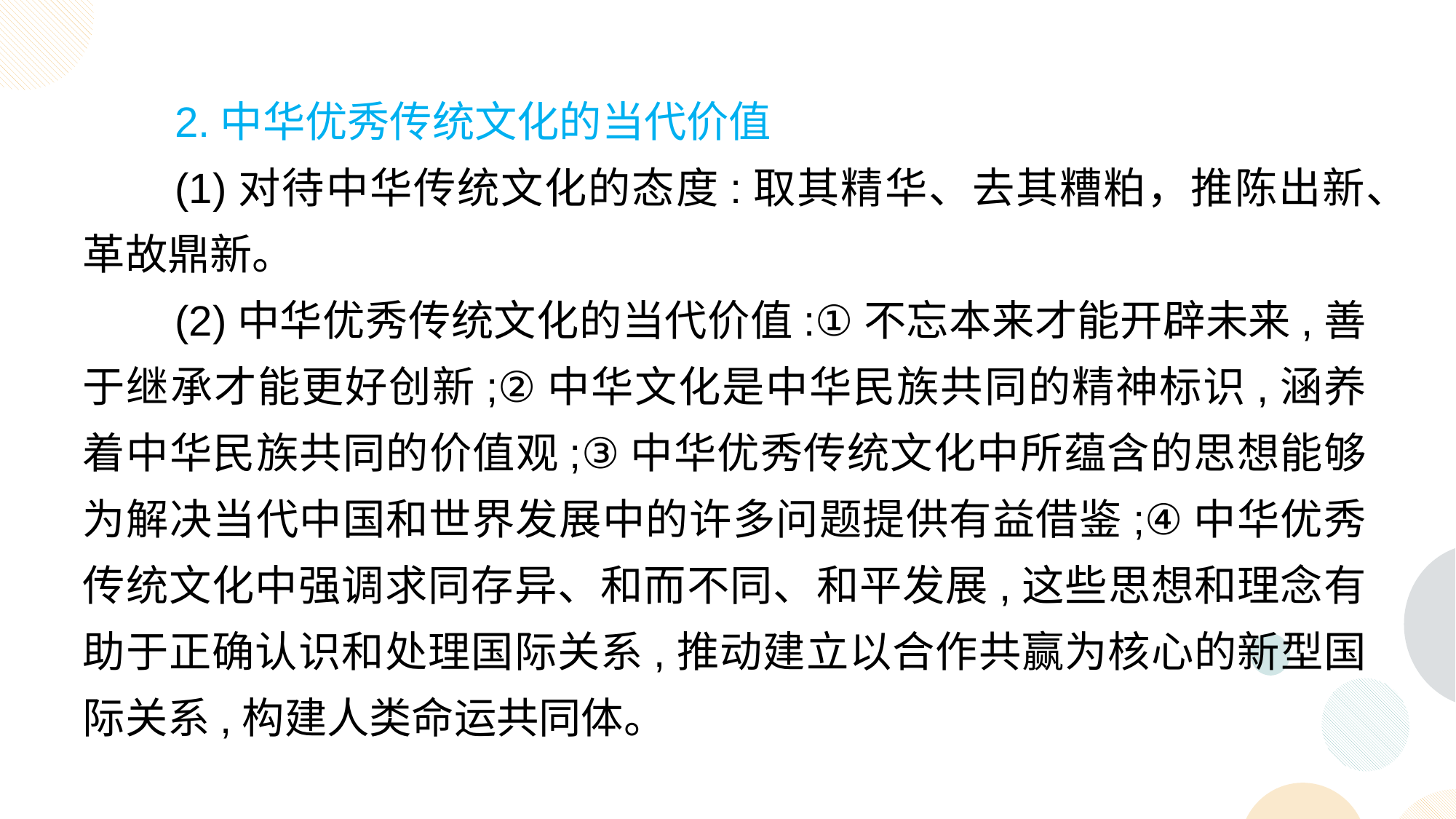

2.中华优秀传统文化的当代价值
(1)对待中华传统文化的态度:取其精华、去其糟粕，推陈出新、革故鼎新。
(2)中华优秀传统文化的当代价值:①不忘本来才能开辟未来,善于继承才能更好创新;②中华文化是中华民族共同的精神标识,涵养着中华民族共同的价值观;③中华优秀传统文化中所蕴含的思想能够为解决当代中国和世界发展中的许多问题提供有益借鉴;④中华优秀传统文化中强调求同存异、和而不同、和平发展,这些思想和理念有助于正确认识和处理国际关系,推动建立以合作共赢为核心的新型国际关系,构建人类命运共同体。